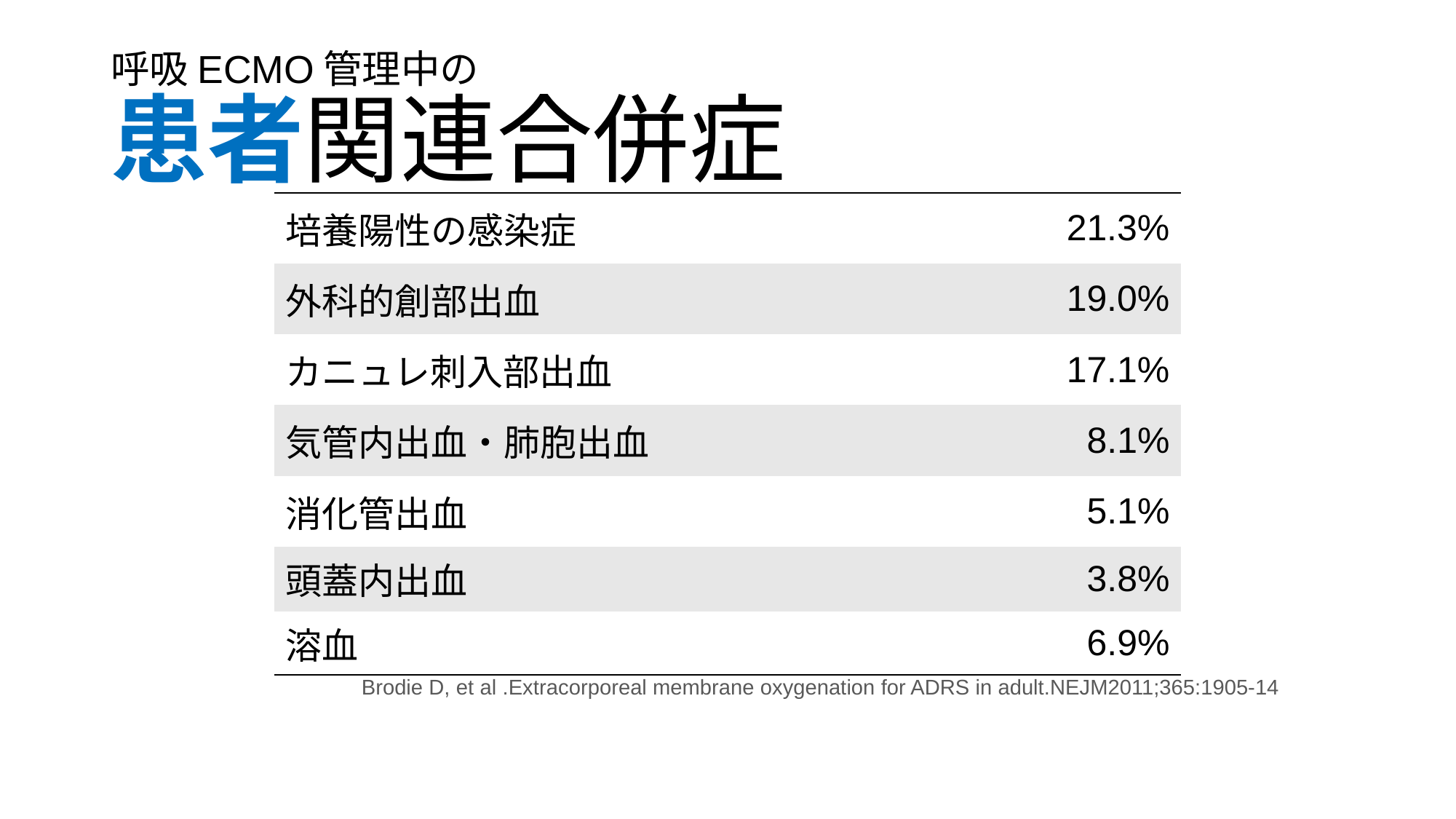

# 呼吸ECMO管理中の 患者関連合併症
| 培養陽性の感染症 | 21.3% |
| --- | --- |
| 外科的創部出血 | 19.0% |
| カニュレ刺入部出血 | 17.1% |
| 気管内出血・肺胞出血 | 8.1% |
| 消化管出血 | 5.1% |
| 頭蓋内出血 | 3.8% |
| 溶血 | 6.9% |
Brodie D, et al .Extracorporeal membrane oxygenation for ADRS in adult.NEJM2011;365:1905-14